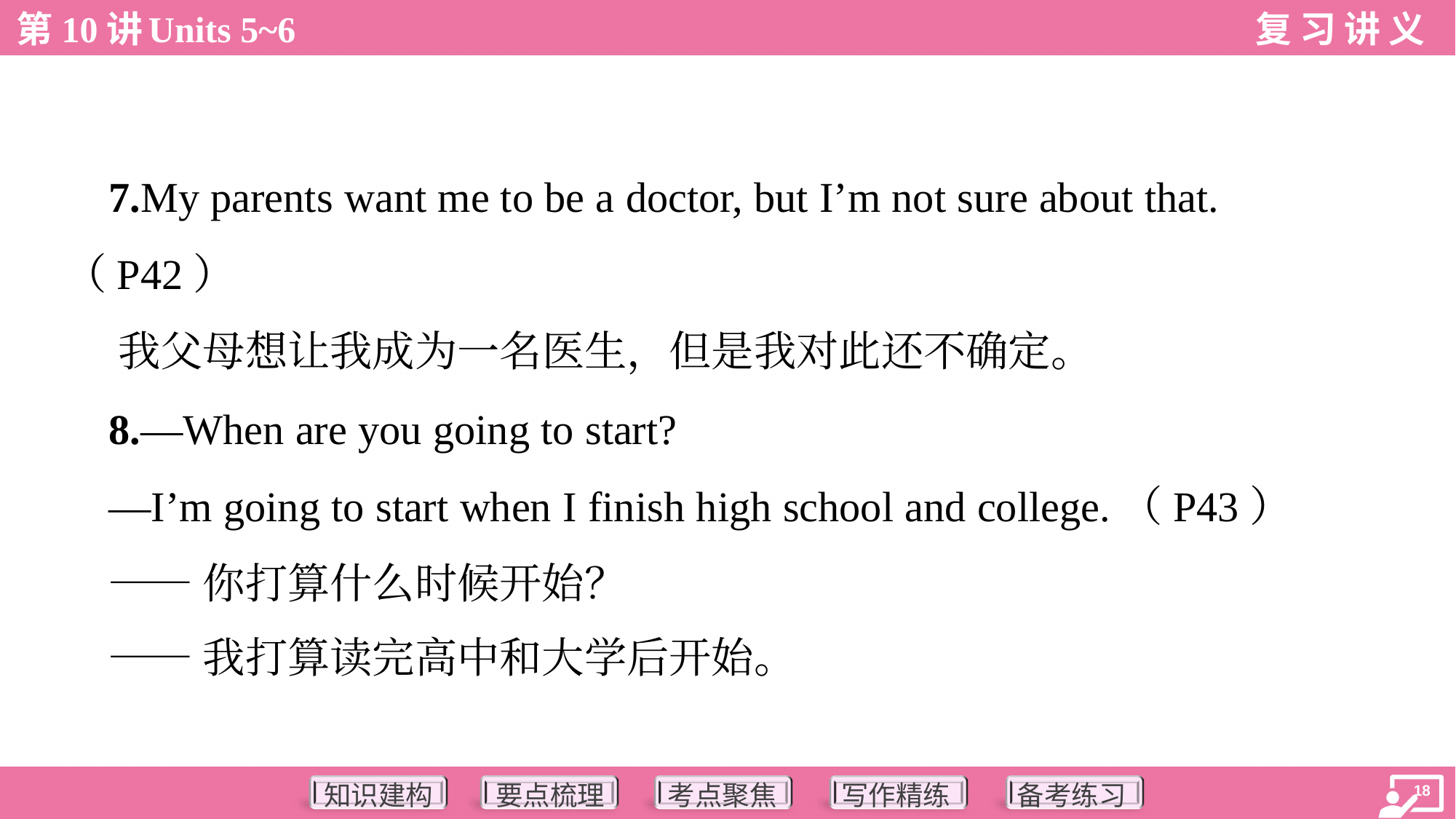

7.My parents want me to be a doctor, but I’m not sure about that.
（P42）
    我父母想让我成为一名医生，但是我对此还不确定。
    8.—When are you going to start?
    —I’m going to start when I finish high school and college.（P43）
    ——你打算什么时候开始？
    ——我打算读完高中和大学后开始。